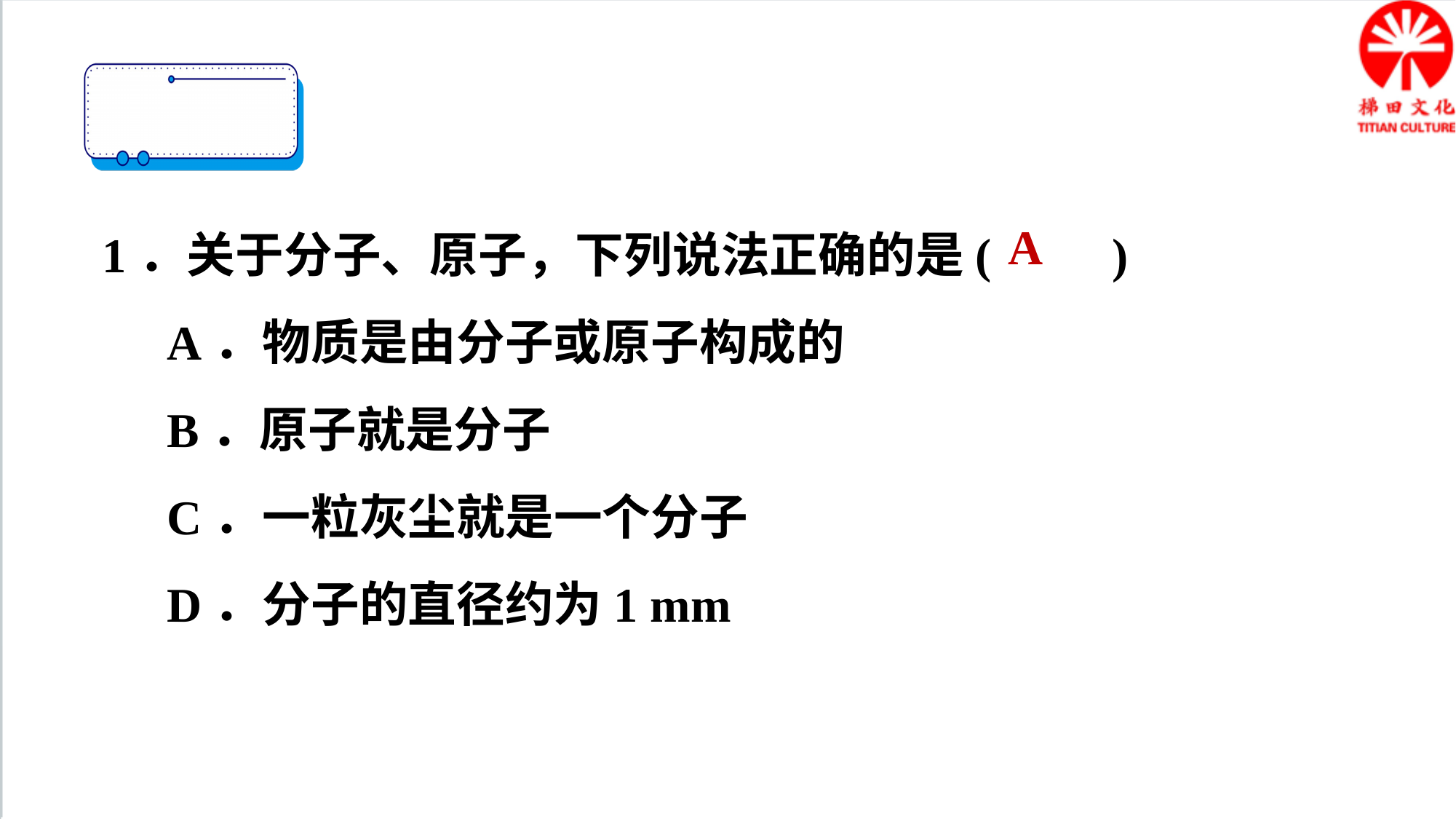

1．关于分子、原子，下列说法正确的是(　　)
A．物质是由分子或原子构成的
B．原子就是分子
C．一粒灰尘就是一个分子
D．分子的直径约为1 mm
A